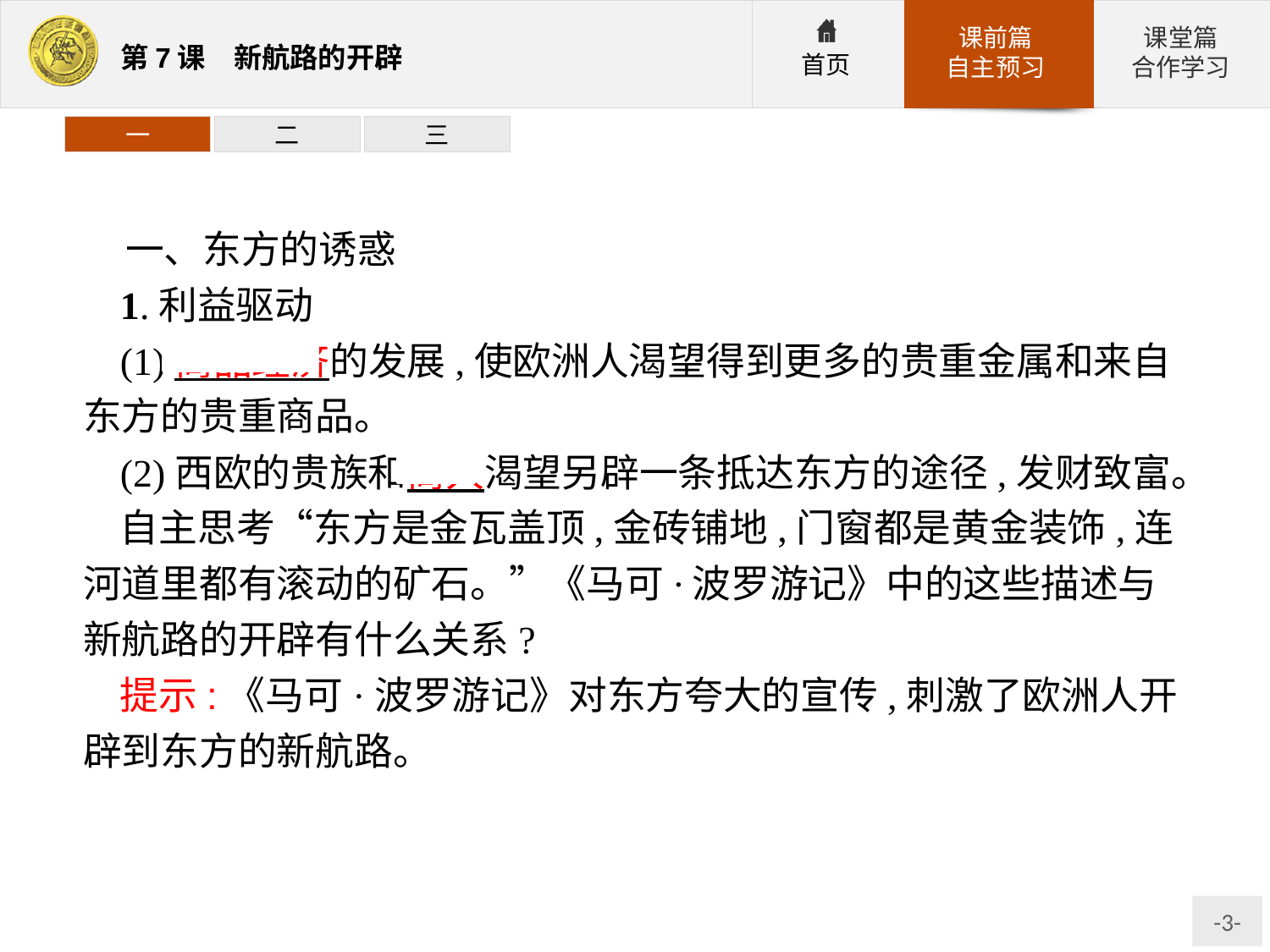

一
二
三
一、东方的诱惑
1.利益驱动
(1)商品经济的发展,使欧洲人渴望得到更多的贵重金属和来自东方的贵重商品。
(2)西欧的贵族和商人渴望另辟一条抵达东方的途径,发财致富。
自主思考“东方是金瓦盖顶,金砖铺地,门窗都是黄金装饰,连河道里都有滚动的矿石。”《马可·波罗游记》中的这些描述与新航路的开辟有什么关系?
提示:《马可·波罗游记》对东方夸大的宣传,刺激了欧洲人开辟到东方的新航路。